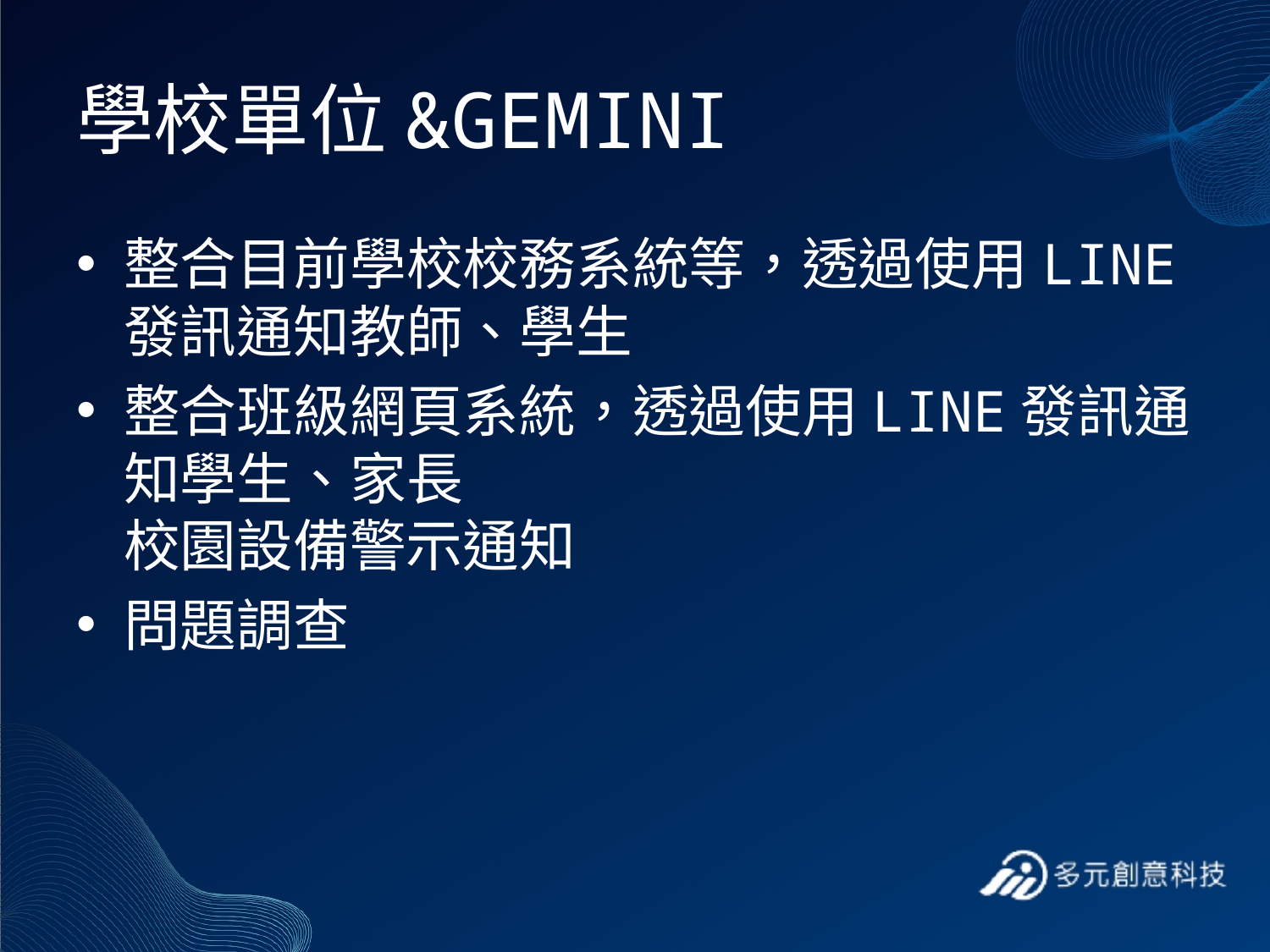

# 學校單位&GEMINI
整合目前學校校務系統等，透過使用LINE發訊通知教師、學生
整合班級網頁系統，透過使用LINE發訊通知學生、家長
校園設備警示通知
問題調查